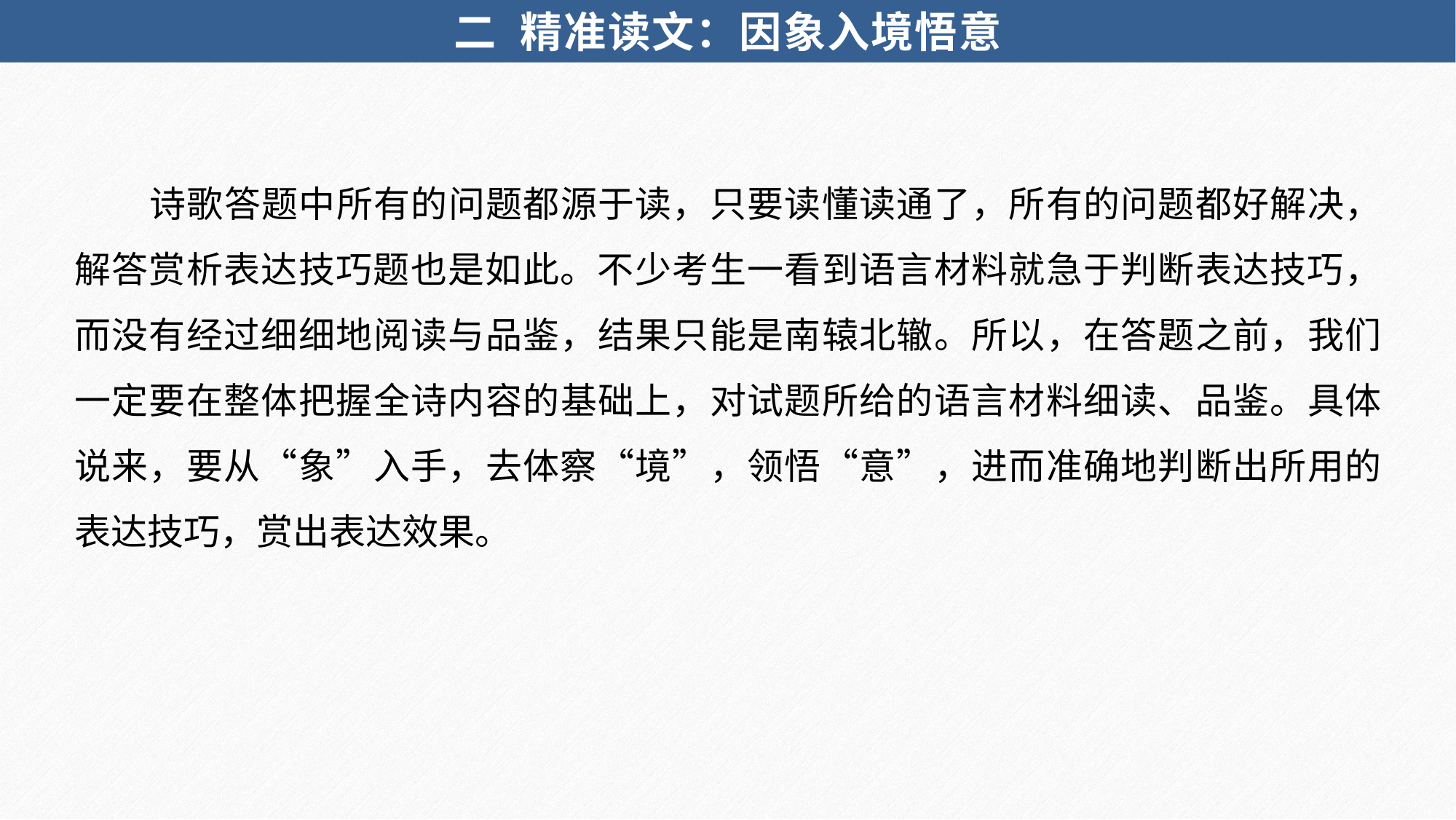

二  精准读文：因象入境悟意
诗歌答题中所有的问题都源于读，只要读懂读通了，所有的问题都好解决，解答赏析表达技巧题也是如此。不少考生一看到语言材料就急于判断表达技巧，而没有经过细细地阅读与品鉴，结果只能是南辕北辙。所以，在答题之前，我们一定要在整体把握全诗内容的基础上，对试题所给的语言材料细读、品鉴。具体说来，要从“象”入手，去体察“境”，领悟“意”，进而准确地判断出所用的表达技巧，赏出表达效果。